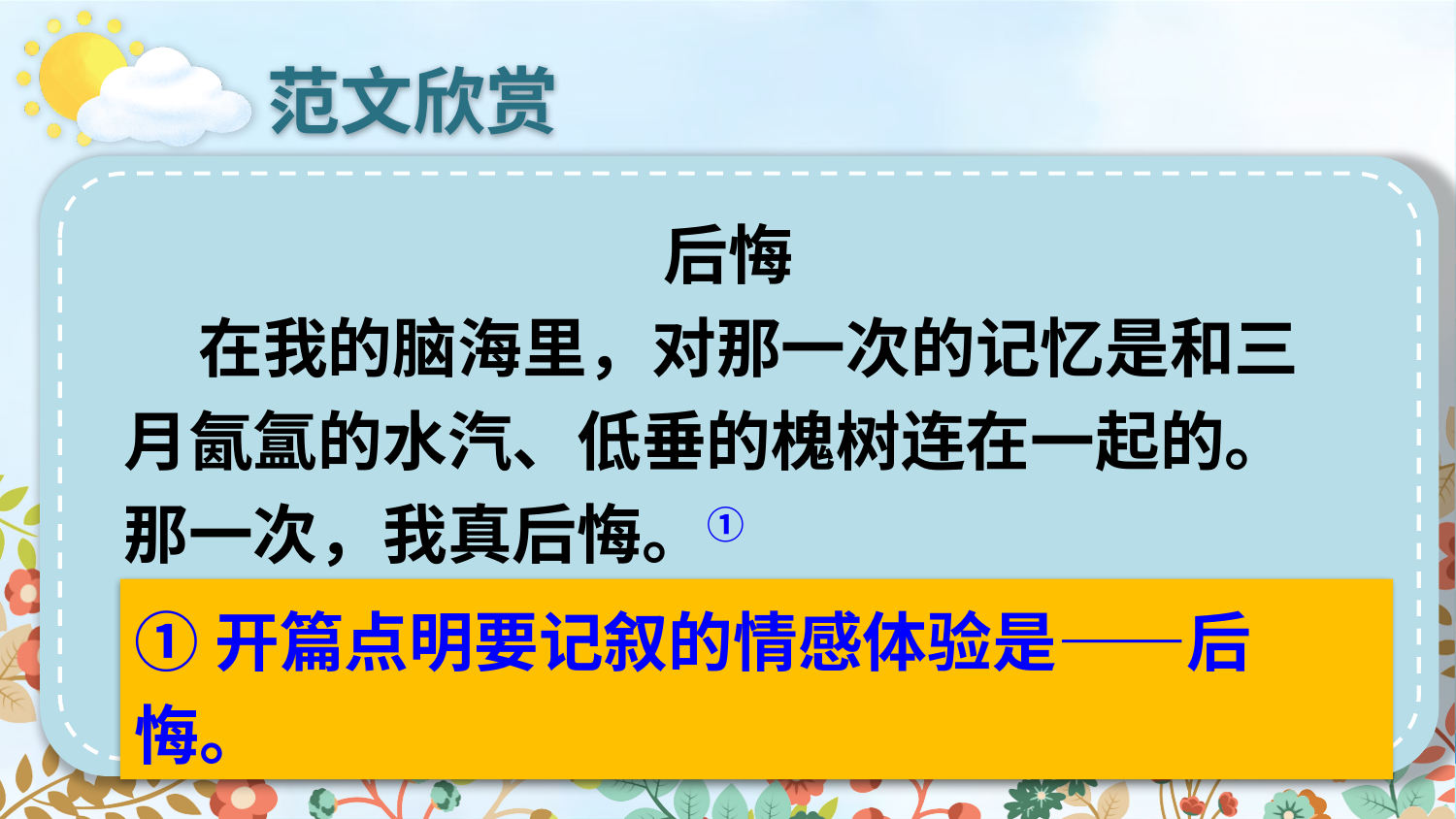

范文欣赏
后悔
    在我的脑海里，对那一次的记忆是和三月氤氲的水汽、低垂的槐树连在一起的。那一次，我真后悔。①
①开篇点明要记叙的情感体验是——后悔。